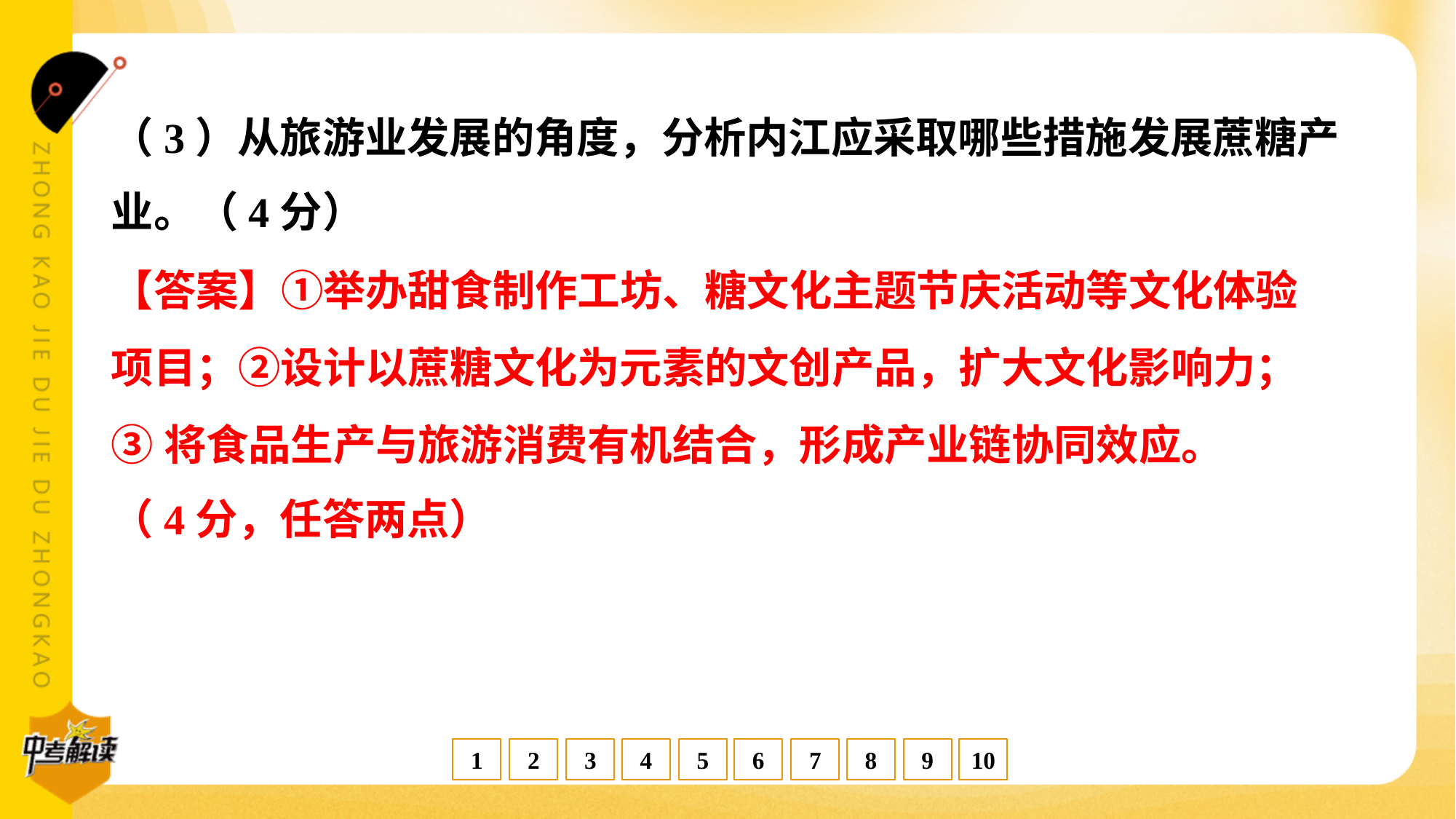

（3）从旅游业发展的角度，分析内江应采取哪些措施发展蔗糖产
业。（4分）
【答案】①举办甜食制作工坊、糖文化主题节庆活动等文化体验
项目；②设计以蔗糖文化为元素的文创产品，扩大文化影响力；
③将食品生产与旅游消费有机结合，形成产业链协同效应。
（4分，任答两点）